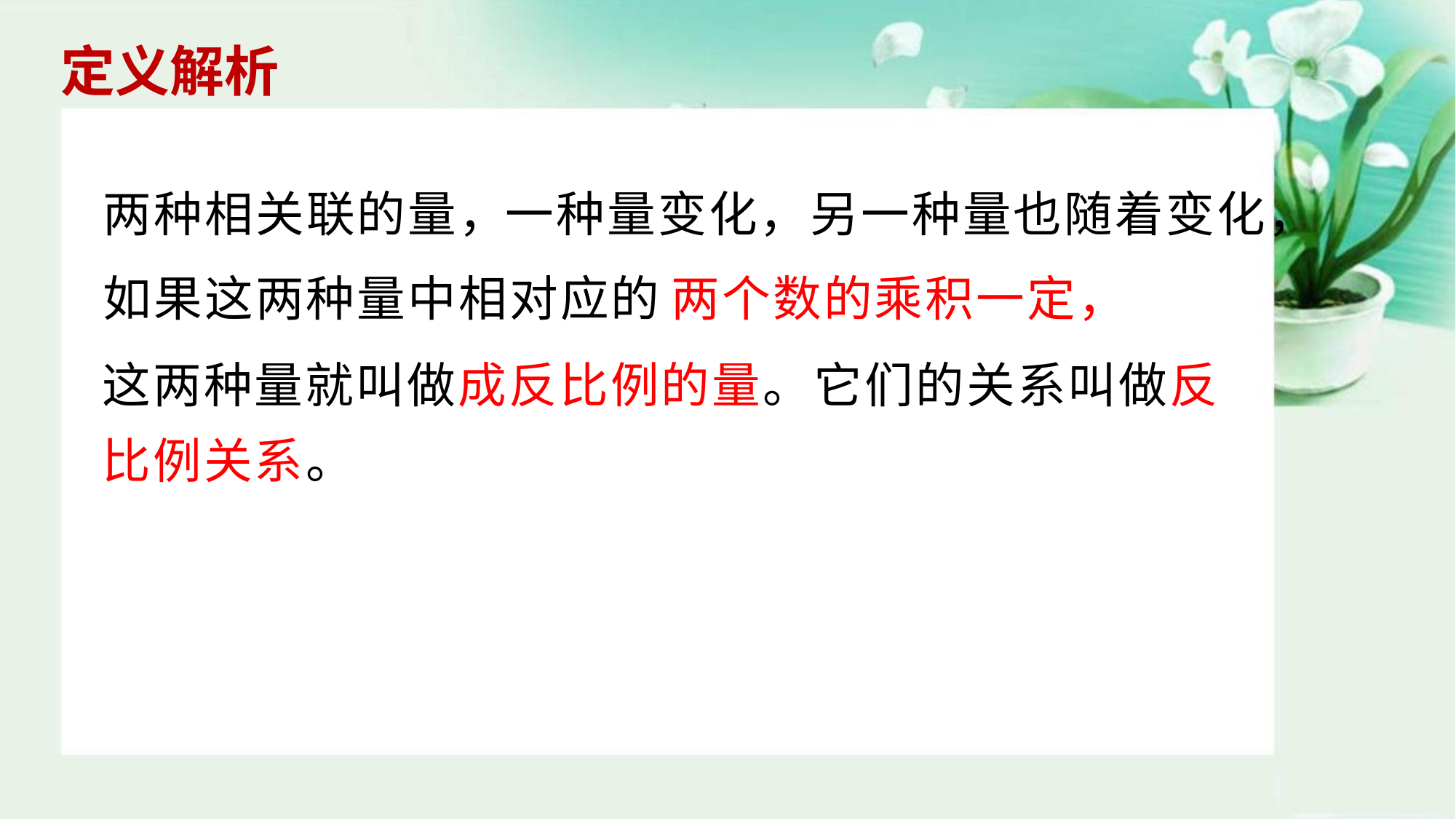

定义解析
两种相关联的量，
一种量变化，另一种量也随着变化，

如果这两种量中相对应的
两个数的乘积一定，
这两种量就叫做成反比例的量。它们的关系叫做反比例关系。